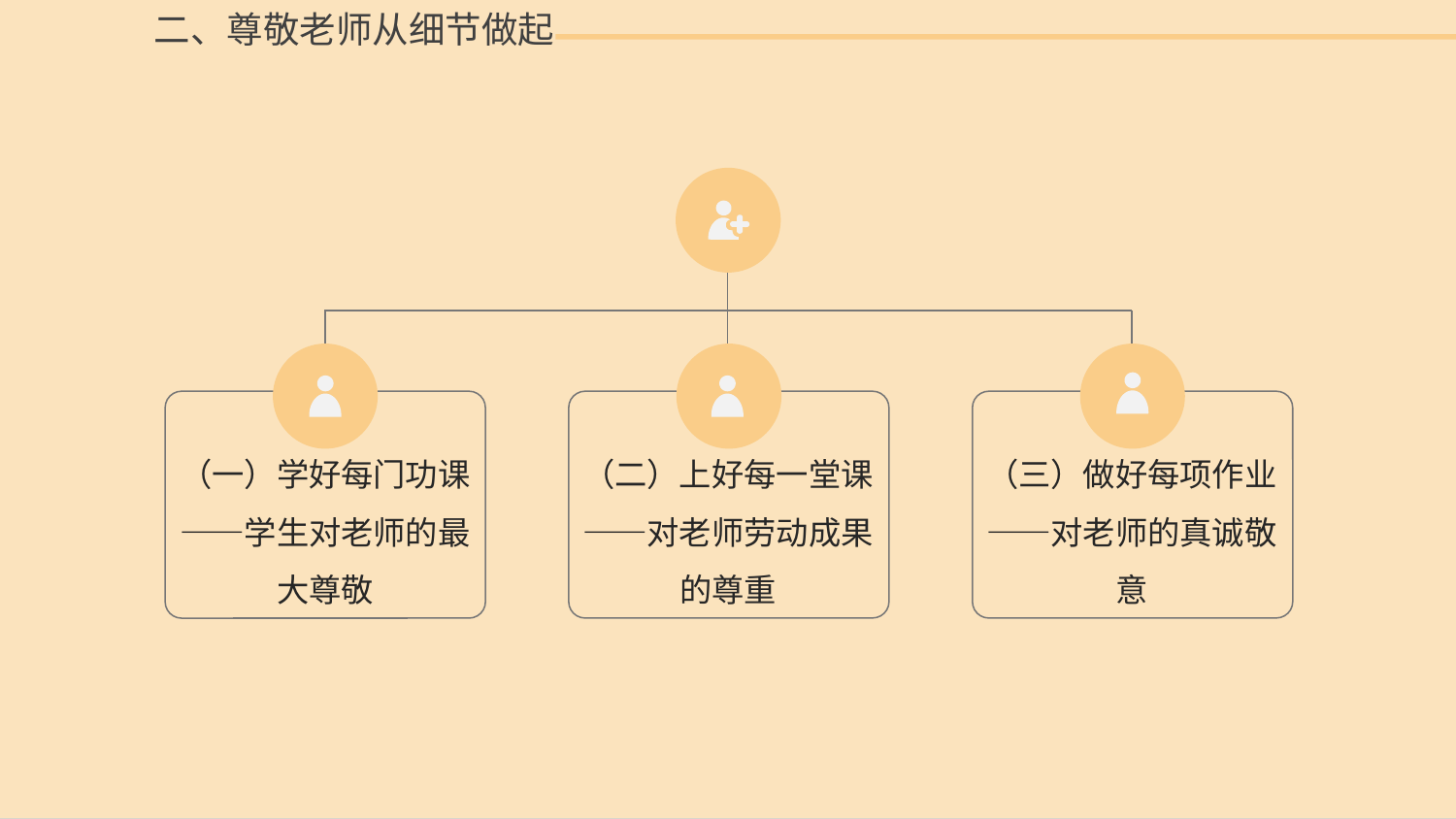

二、尊敬老师从细节做起

（二）上好每一堂课——对老师劳动成果的尊重
（三）做好每项作业——对老师的真诚敬意
（一）学好每门功课——学生对老师的最大尊敬